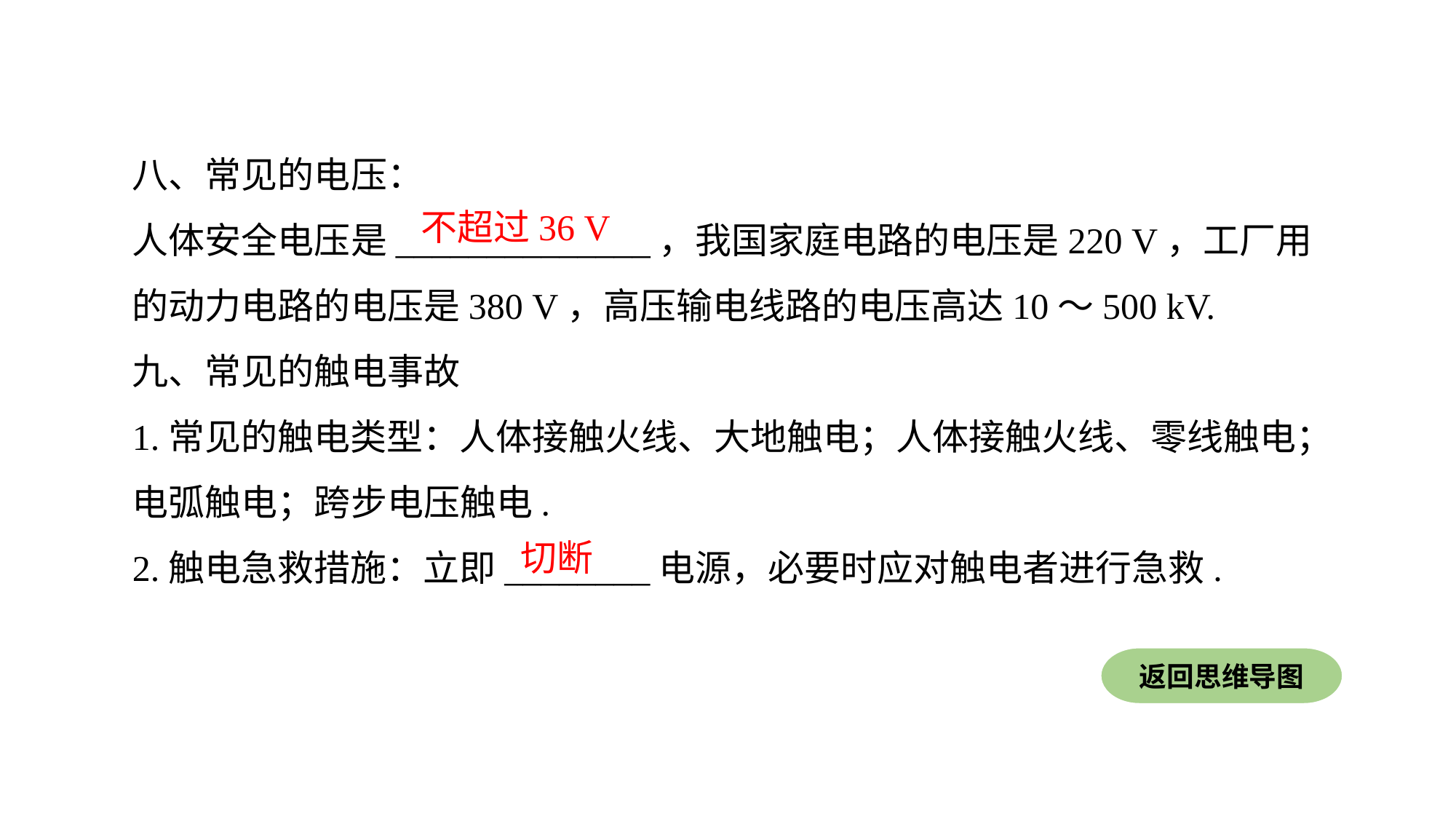

八、常见的电压：
人体安全电压是______________，我国家庭电路的电压是220 V，工厂用的动力电路的电压是380 V，高压输电线路的电压高达10～500 kV.
九、常见的触电事故1.常见的触电类型：人体接触火线、大地触电；人体接触火线、零线触电；电弧触电；跨步电压触电.2.触电急救措施：立即________电源，必要时应对触电者进行急救.
不超过36 V
切断
返回思维导图